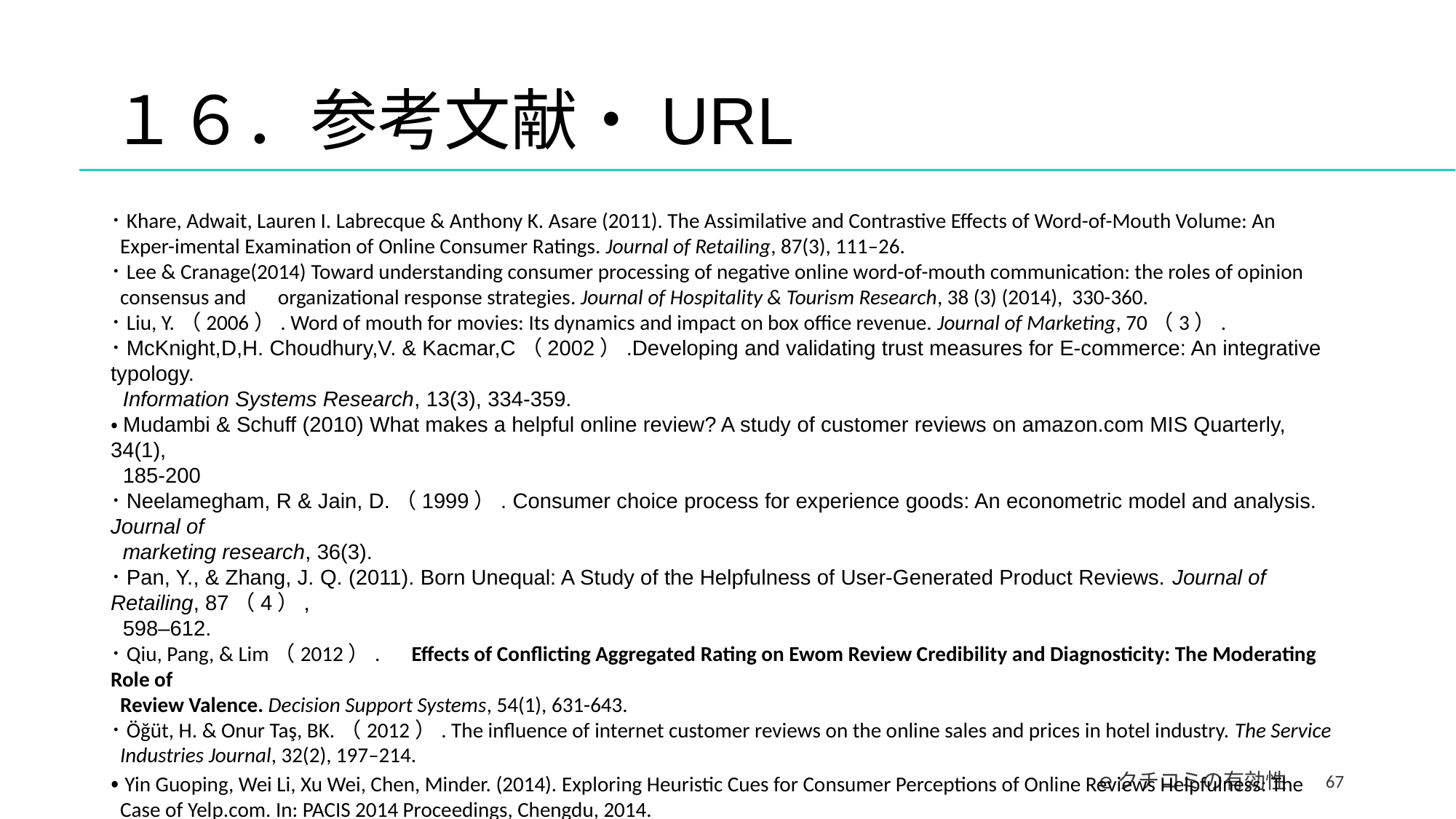

# １６．参考文献・URL
･Khare, Adwait, Lauren I. Labrecque & Anthony K. Asare (2011). The Assimilative and Contrastive Effects of Word-of-Mouth Volume: An
  Exper-imental Examination of Online Consumer Ratings. Journal of Retailing, 87(3), 111–26.
･Lee & Cranage(2014) Toward understanding consumer processing of negative online word-of-mouth communication: the roles of opinion
  consensus and　organizational response strategies. Journal of Hospitality & Tourism Research, 38 (3) (2014),  330-360.
･Liu, Y.（2006）. Word of mouth for movies: Its dynamics and impact on box office revenue. Journal of Marketing, 70（3）.
･McKnight,D,H. Choudhury,V. & Kacmar,C（2002）.Developing and validating trust measures for E-commerce: An integrative typology.
  Information Systems Research, 13(3), 334-359.
・Mudambi & Schuff (2010) What makes a helpful online review? A study of customer reviews on amazon.com MIS Quarterly, 34(1),
  185-200
･Neelamegham, R & Jain, D.（1999）. Consumer choice process for experience goods: An econometric model and analysis. Journal of
  marketing research, 36(3).
･Pan, Y., & Zhang, J. Q. (2011). Born Unequal: A Study of the Helpfulness of User-Generated Product Reviews. Journal of Retailing, 87（4）,
  598–612.
･Qiu, Pang, & Lim（2012）.　Effects of Conflicting Aggregated Rating on Ewom Review Credibility and Diagnosticity: The Moderating Role of
  Review Valence. Decision Support Systems, 54(1), 631-643.
･Öğüt, H. & Onur Taş, BK.（2012）. The influence of internet customer reviews on the online sales and prices in hotel industry. The Service
  Industries Journal, 32(2), 197–214.
・Yin Guoping, Wei Li, Xu Wei, Chen, Minder. (2014). Exploring Heuristic Cues for Consumer Perceptions of Online Reviews Helpfulness: The
  Case of Yelp.com. In: PACIS 2014 Proceedings, Chengdu, 2014.

67
ｅクチコミの有効性